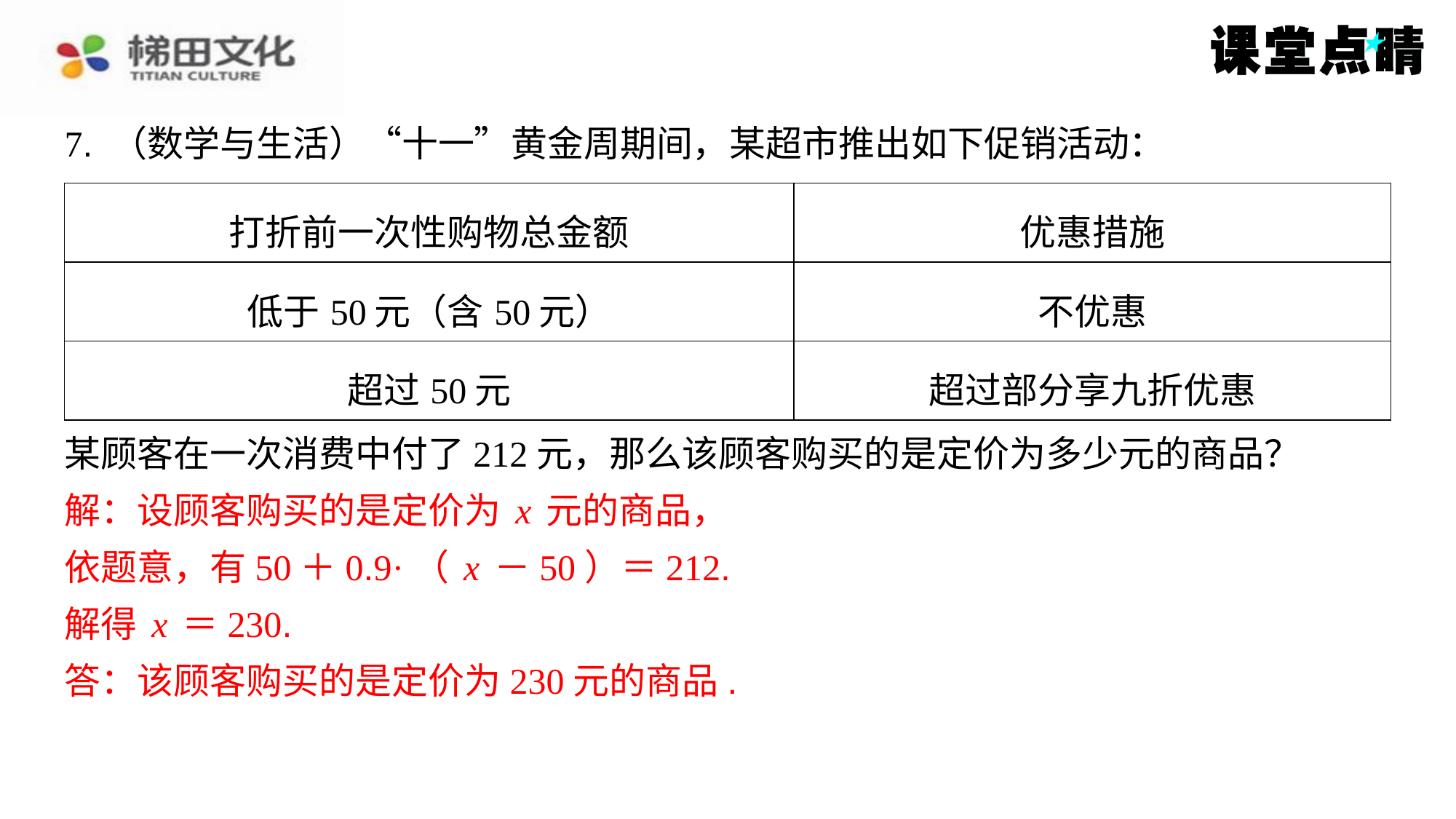

7. （数学与生活）“十一”黄金周期间，某超市推出如下促销活动：
| 打折前一次性购物总金额 | 优惠措施 |
| --- | --- |
| 低于50元（含50元） | 不优惠 |
| 超过50元 | 超过部分享九折优惠 |
某顾客在一次消费中付了212元，那么该顾客购买的是定价为多少元的商品？
解：设顾客购买的是定价为x元的商品，
依题意，有50＋0.9·（x－50）＝212.
解得x＝230.
答：该顾客购买的是定价为230元的商品.
解：设顾客购买的是定价为x元的商品，
依题意，有50＋0.9·（x－50）＝212.
解得x＝230.
答：该顾客购买的是定价为230元的商品.